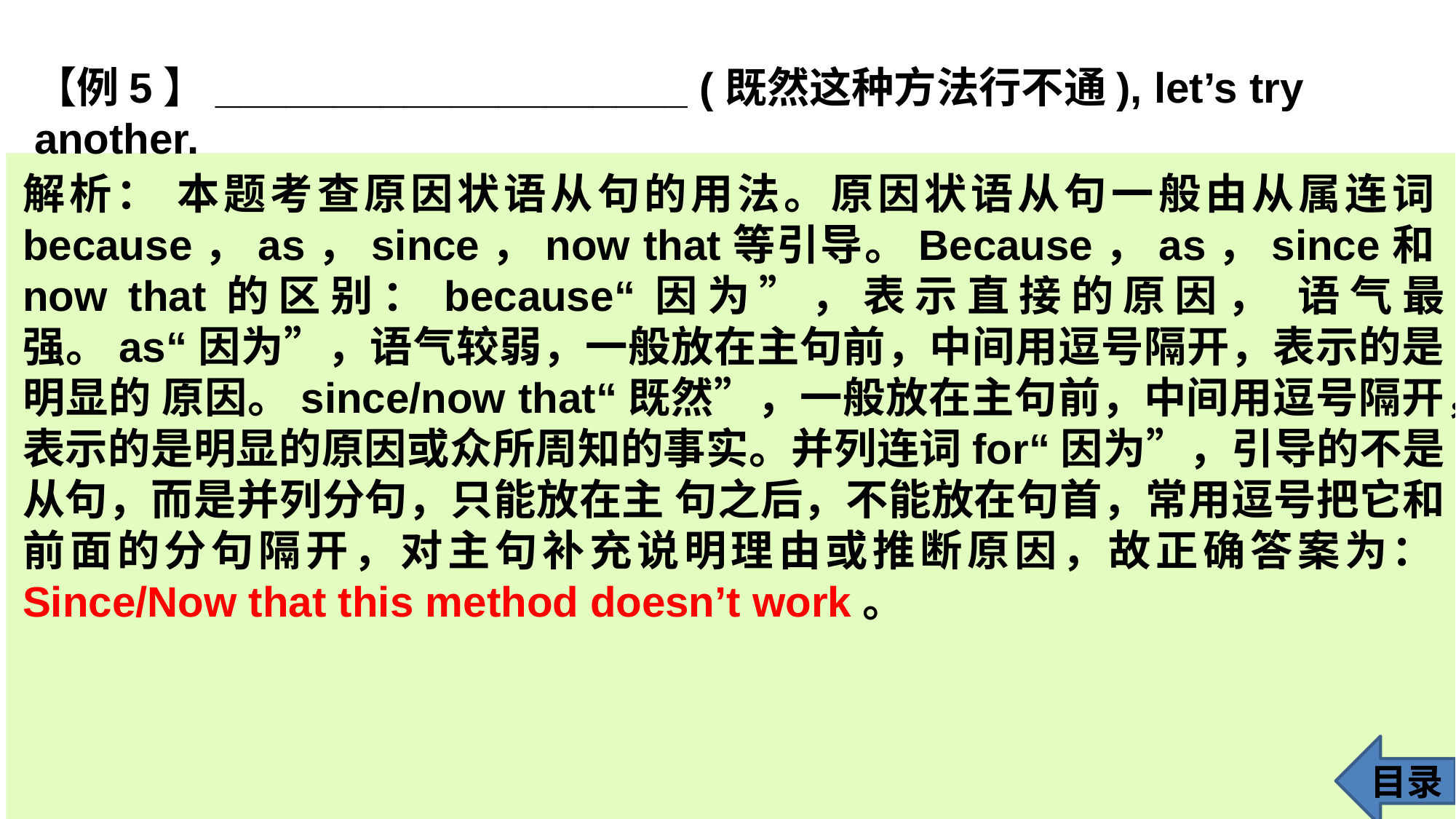

【例5】____________________ (既然这种方法行不通), let’s try another.

解析： 本题考查原因状语从句的用法。原因状语从句一般由从属连词because，as，since，now that等引导。Because，as，since和now that的区别：because“因为”，表示直接的原因， 语气最强。as“因为”，语气较弱，一般放在主句前，中间用逗号隔开，表示的是明显的 原因。since/now that“既然”，一般放在主句前，中间用逗号隔开，表示的是明显的原因或众所周知的事实。并列连词for“因为”，引导的不是从句，而是并列分句，只能放在主 句之后，不能放在句首，常用逗号把它和前面的分句隔开，对主句补充说明理由或推断原因，故正确答案为：Since/Now that this method doesn’t work。

目录
30